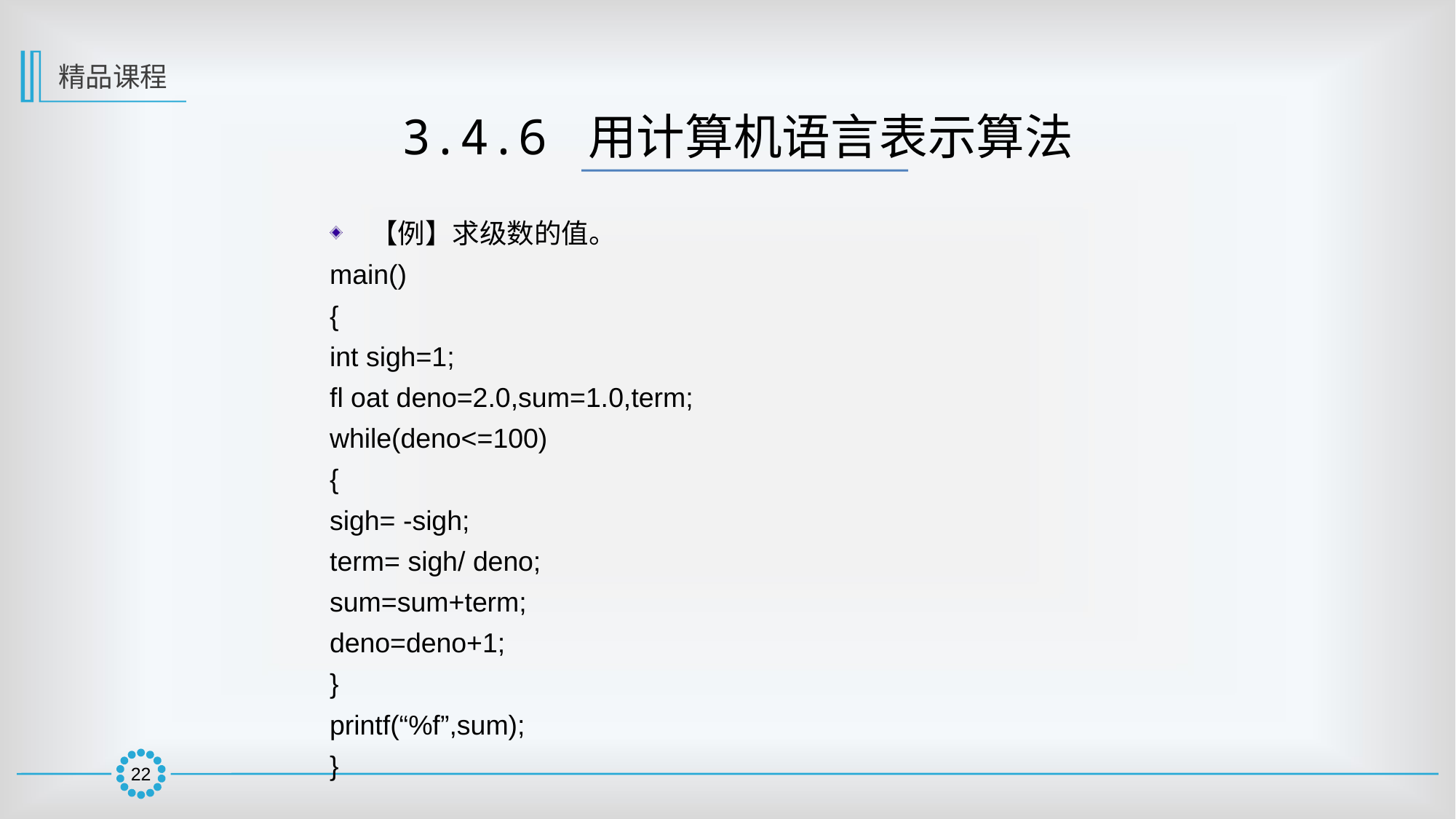

精品课程
3.4.6 用计算机语言表示算法

【例】求级数的值。
main()
{
int sigh=1;
fl oat deno=2.0,sum=1.0,term;
while(deno<=100)
{
sigh= -sigh;
term= sigh/ deno;
sum=sum+term;
deno=deno+1;
}
printf(“%f”,sum);
}

22